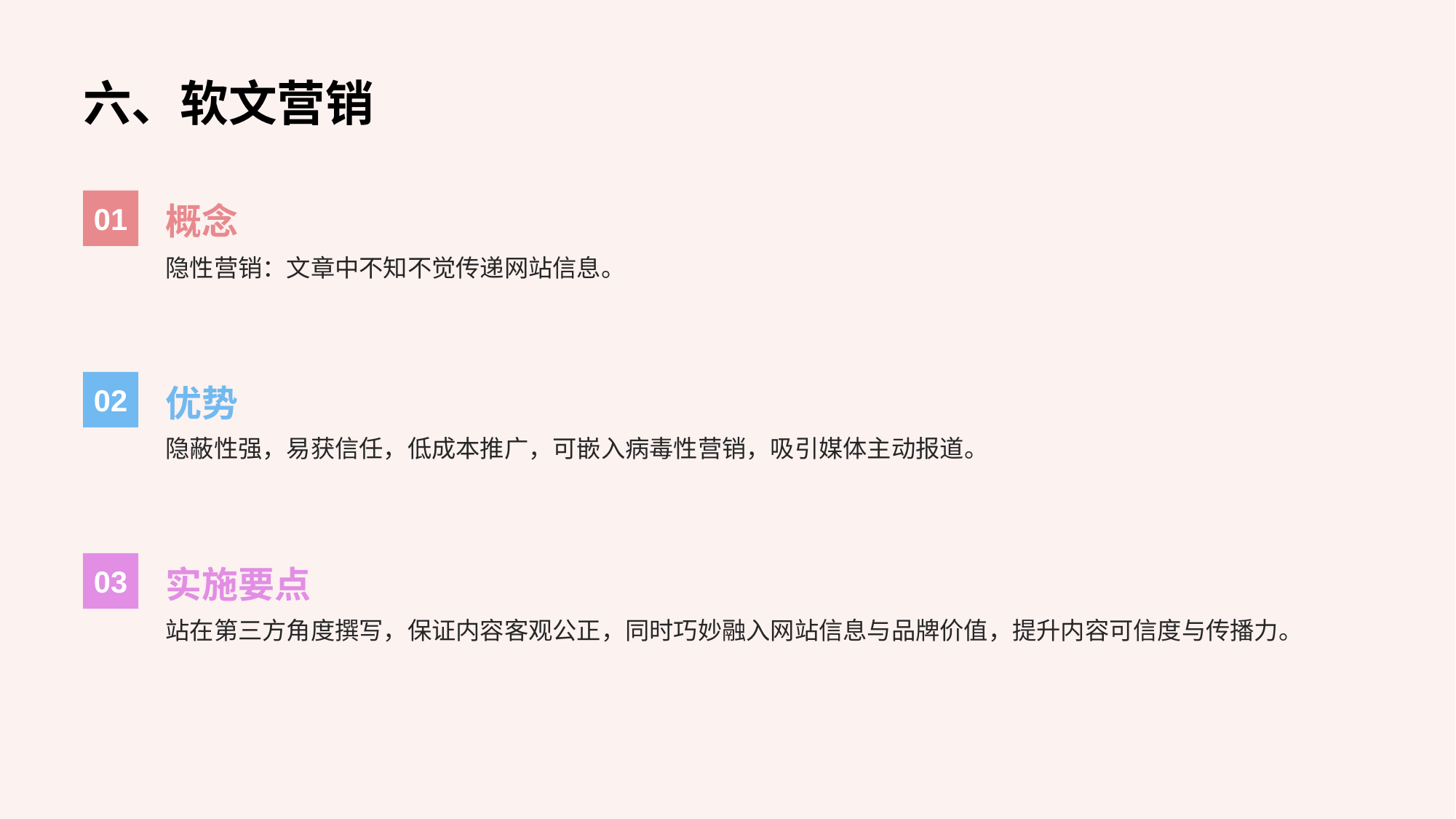

六、软文营销
01
概念
隐性营销：文章中不知不觉传递网站信息。
02
优势
隐蔽性强，易获信任，低成本推广，可嵌入病毒性营销，吸引媒体主动报道。
03
实施要点
站在第三方角度撰写，保证内容客观公正，同时巧妙融入网站信息与品牌价值，提升内容可信度与传播力。